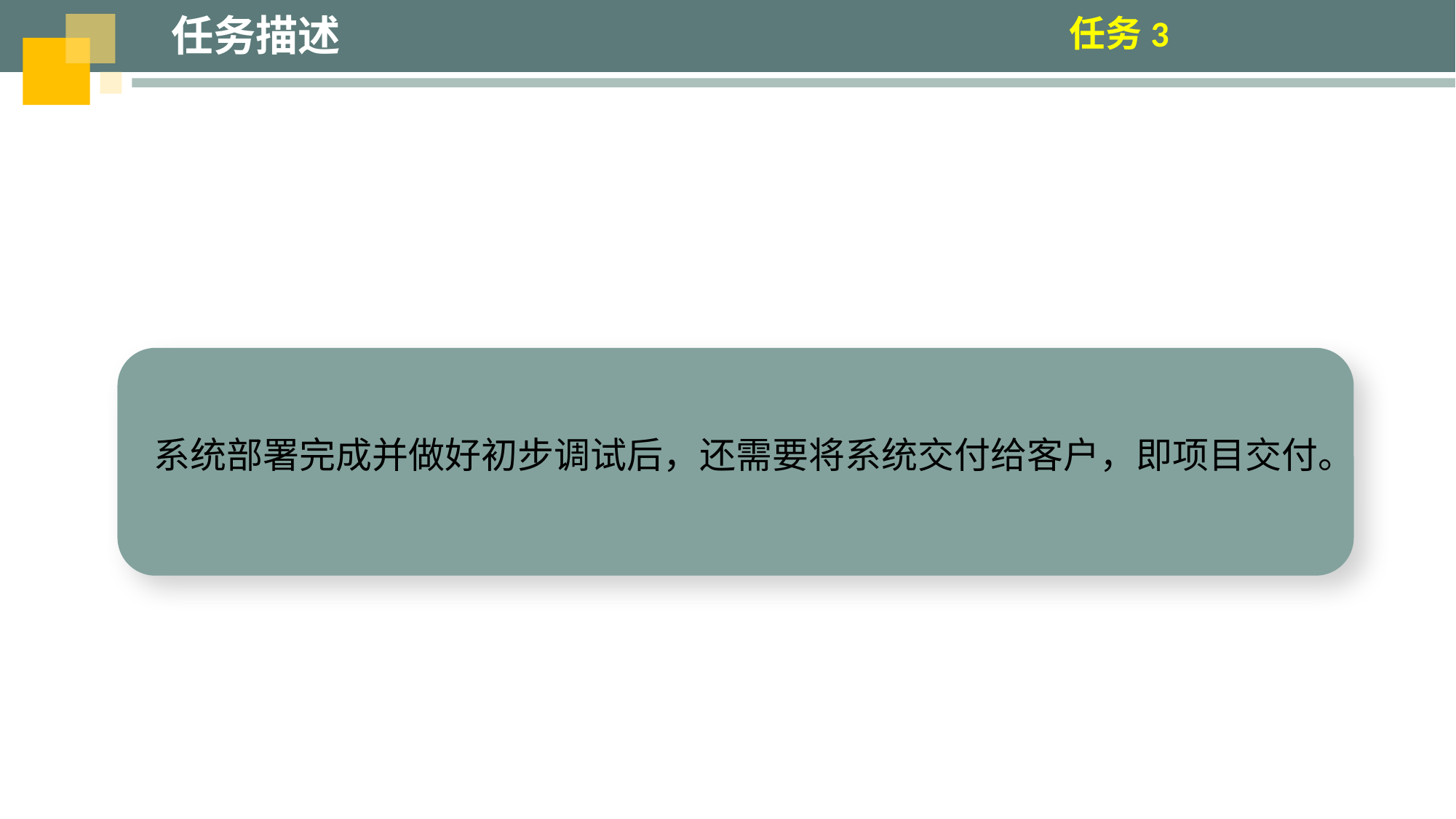

任务描述
任务3

 系统部署完成并做好初步调试后，还需要将系统交付给客户，即项目交付。